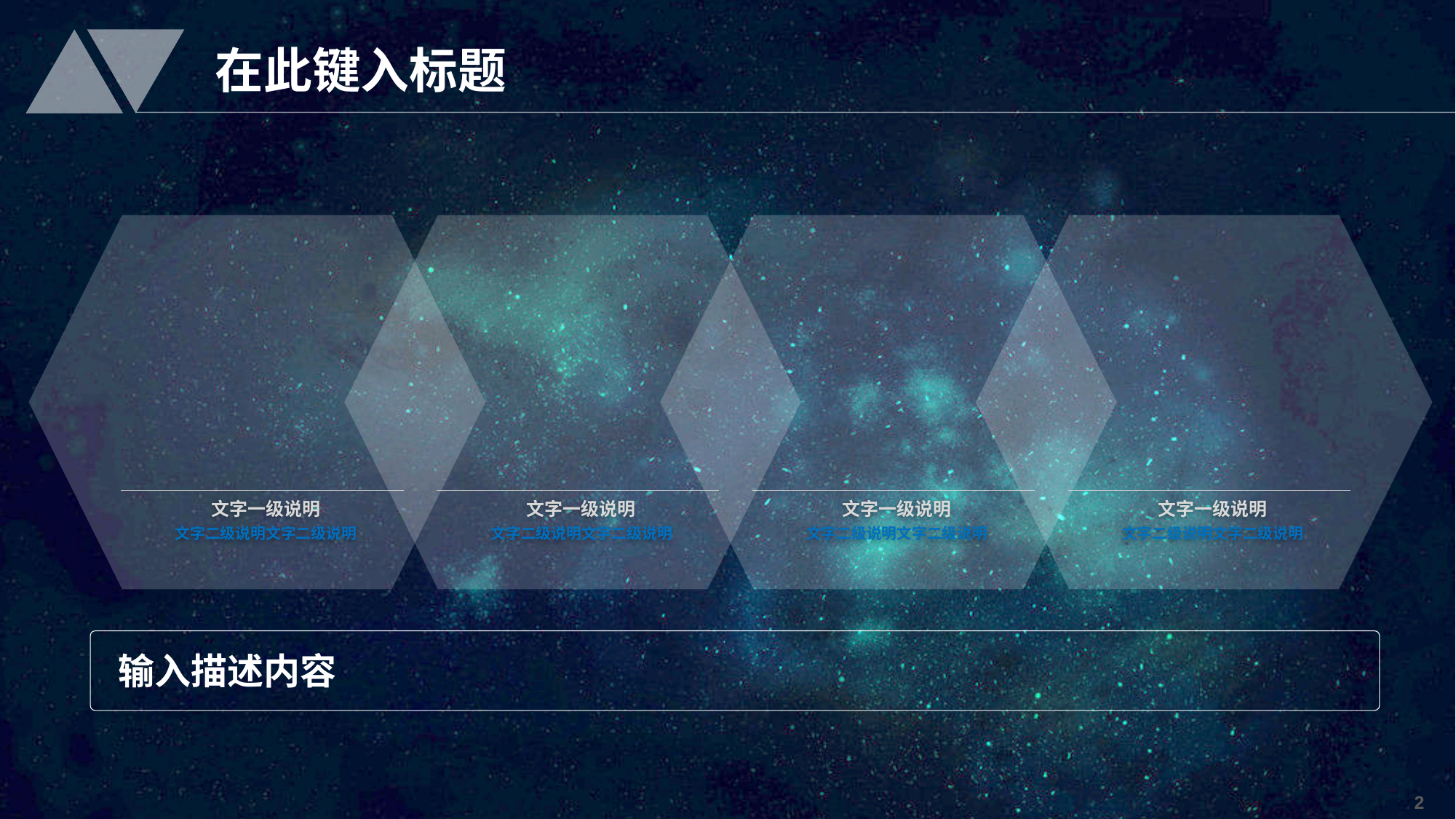

# 在此键入标题

文字一级说明
文字二级说明文字二级说明

文字一级说明
文字二级说明文字二级说明
文字一级说明
文字二级说明文字二级说明
文字一级说明
文字二级说明文字二级说明

输入描述内容